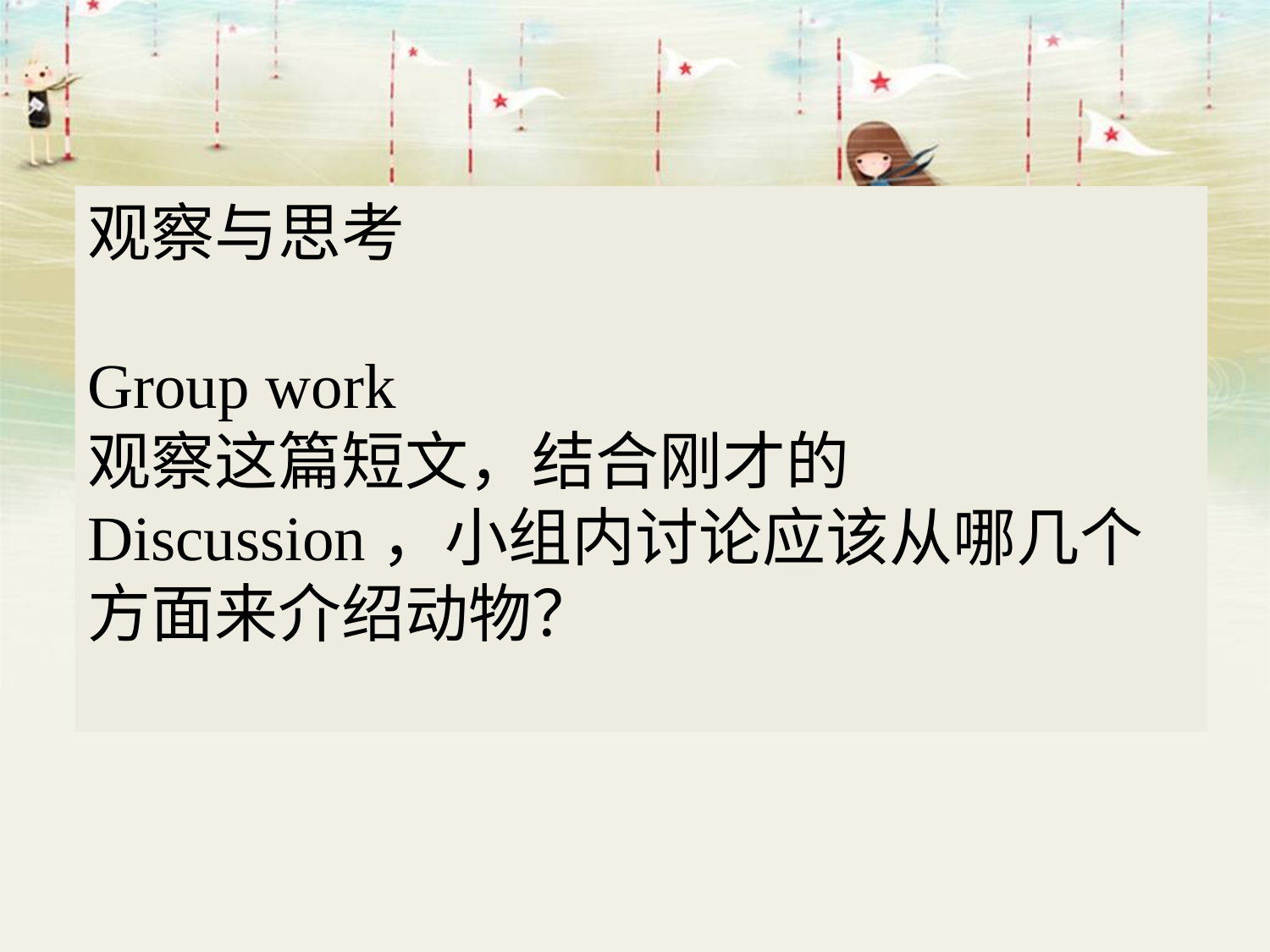

观察与思考

Group work
观察这篇短文，结合刚才的Discussion，小组内讨论应该从哪几个方面来介绍动物？